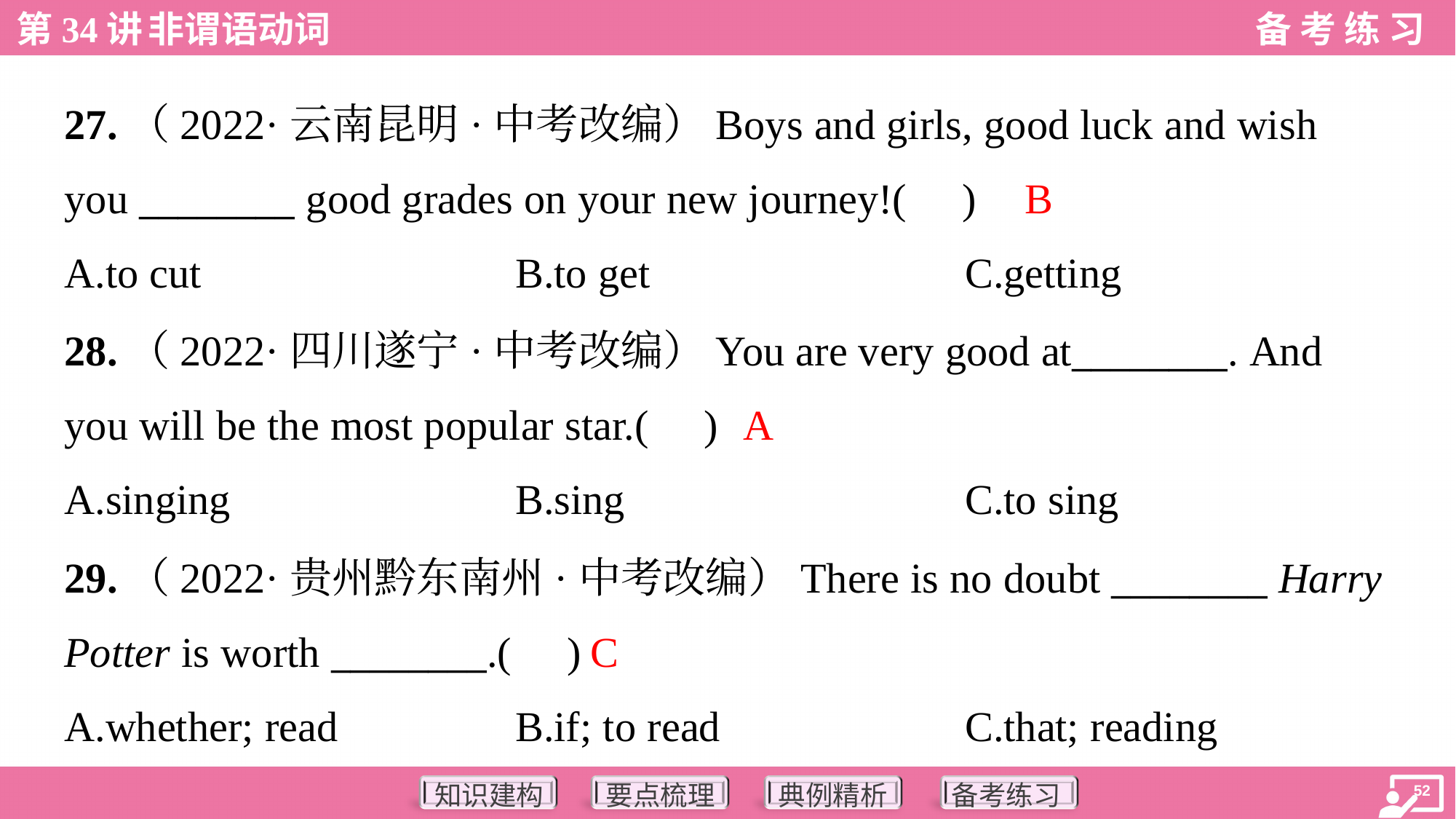

27.（2022·云南昆明·中考改编）Boys and girls, good luck and wish
you ________ good grades on your new journey!(     )
B
A.to cut	B.to get	C.getting
28.（2022·四川遂宁·中考改编）You are very good at________. And
you will be the most popular star.(     )
A
A.singing	B.sing	C.to sing
29.（2022·贵州黔东南州·中考改编）There is no doubt ________ Harry
Potter is worth ________.(     )
C
A.whether; read	B.if; to read	C.that; reading